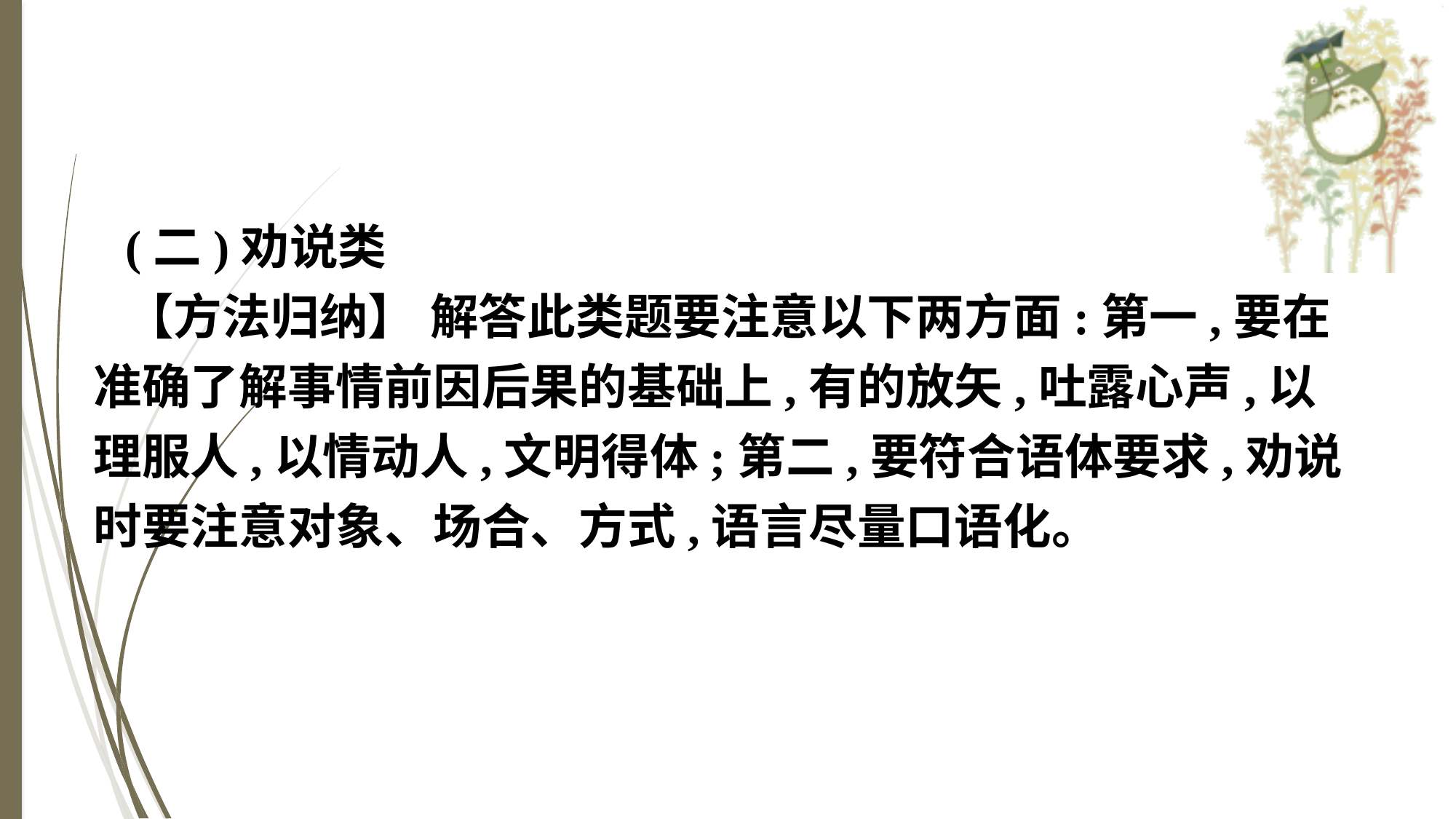

(二)劝说类
【方法归纳】 解答此类题要注意以下两方面:第一,要在准确了解事情前因后果的基础上,有的放矢,吐露心声,以理服人,以情动人,文明得体;第二,要符合语体要求,劝说时要注意对象、场合、方式,语言尽量口语化。